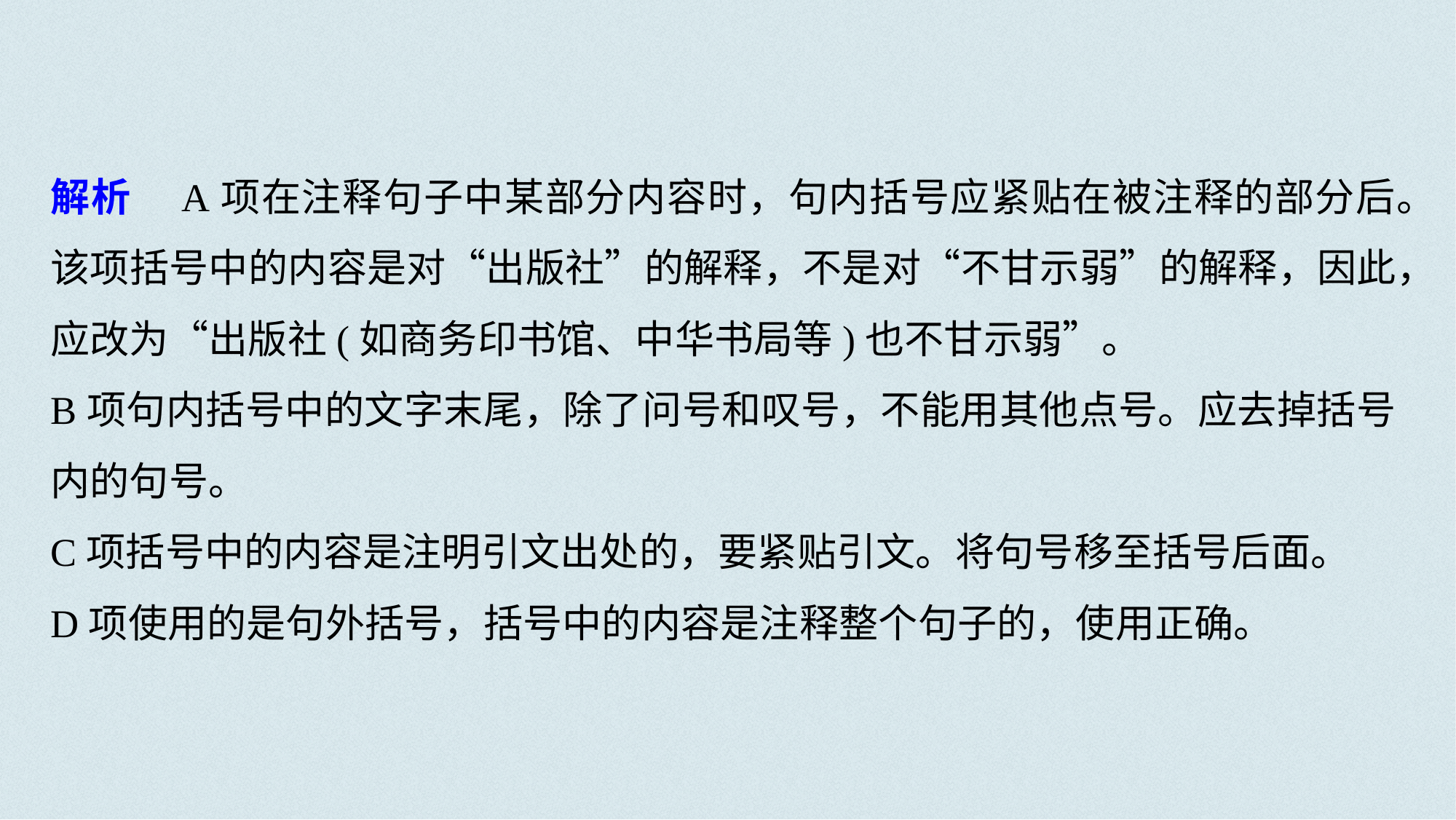

解析　A项在注释句子中某部分内容时，句内括号应紧贴在被注释的部分后。该项括号中的内容是对“出版社”的解释，不是对“不甘示弱”的解释，因此，应改为“出版社(如商务印书馆、中华书局等)也不甘示弱”。
B项句内括号中的文字末尾，除了问号和叹号，不能用其他点号。应去掉括号内的句号。
C项括号中的内容是注明引文出处的，要紧贴引文。将句号移至括号后面。
D项使用的是句外括号，括号中的内容是注释整个句子的，使用正确。